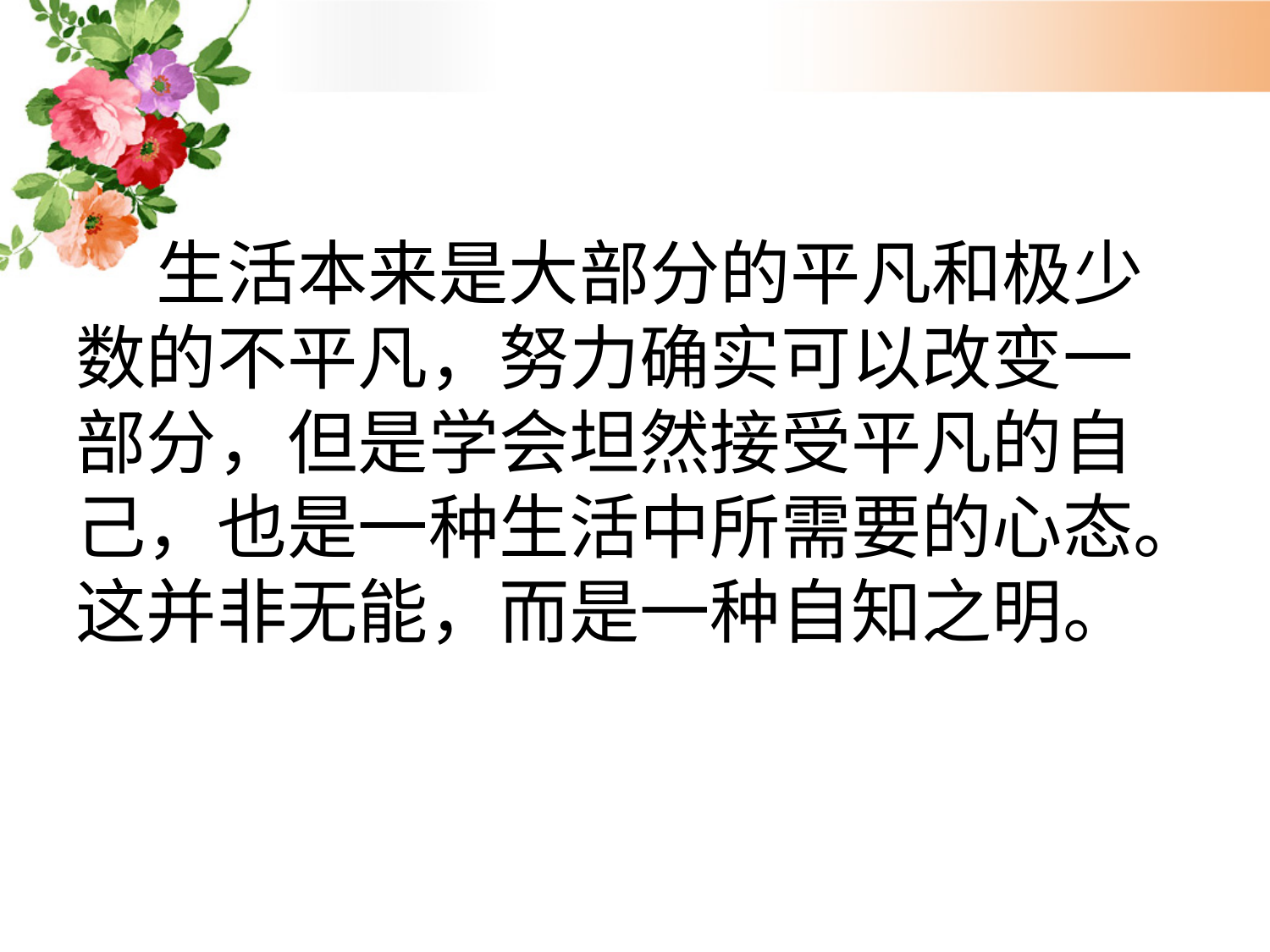

#
    生活本来是大部分的平凡和极少数的不平凡，努力确实可以改变一部分，但是学会坦然接受平凡的自己，也是一种生活中所需要的心态。这并非无能，而是一种自知之明。